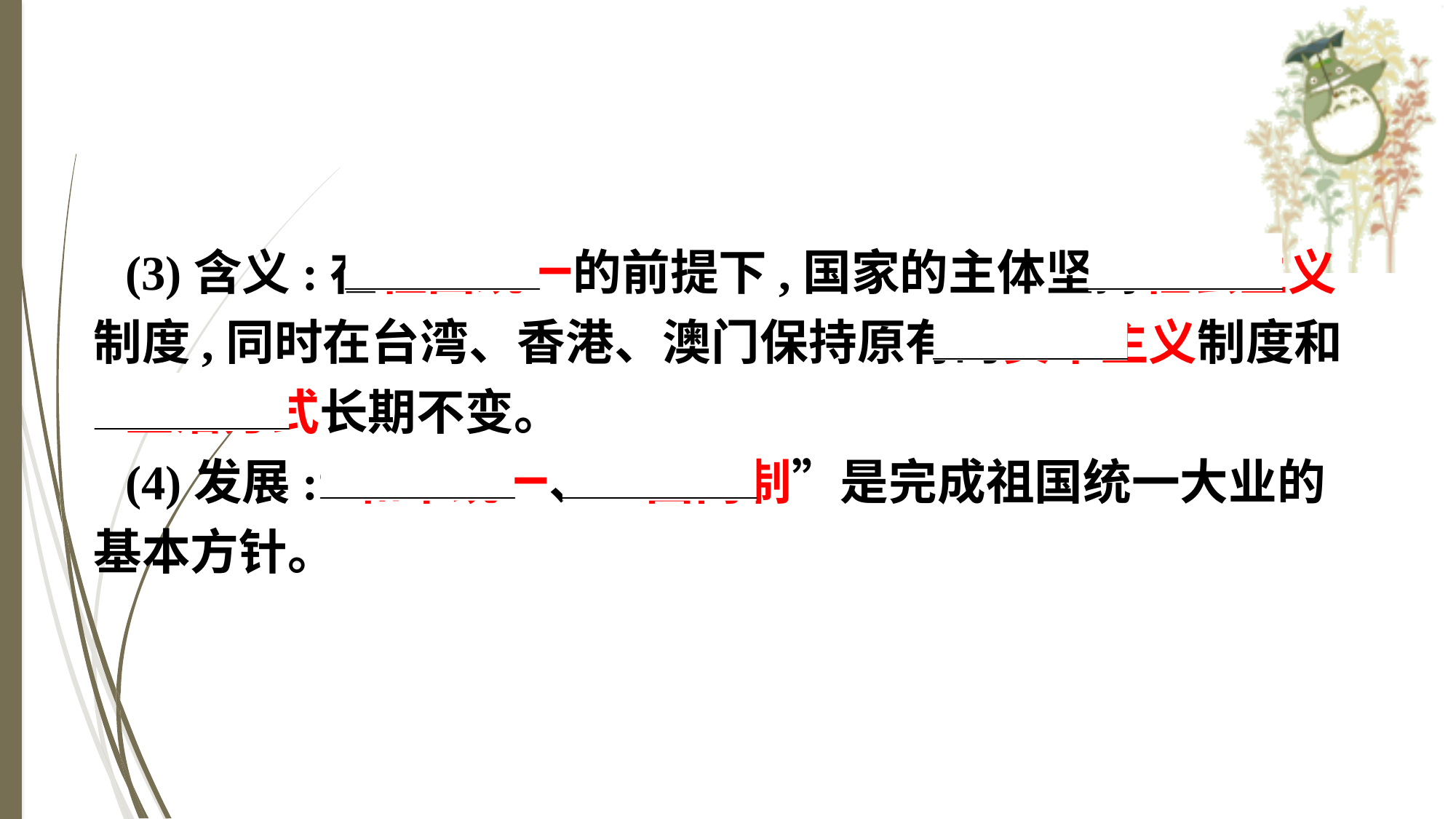

(3)含义:在祖国统一的前提下,国家的主体坚持社会主义制度,同时在台湾、香港、澳门保持原有的资本主义制度和
生活方式长期不变。
(4)发展:“和平统一、一国两制”是完成祖国统一大业的基本方针。